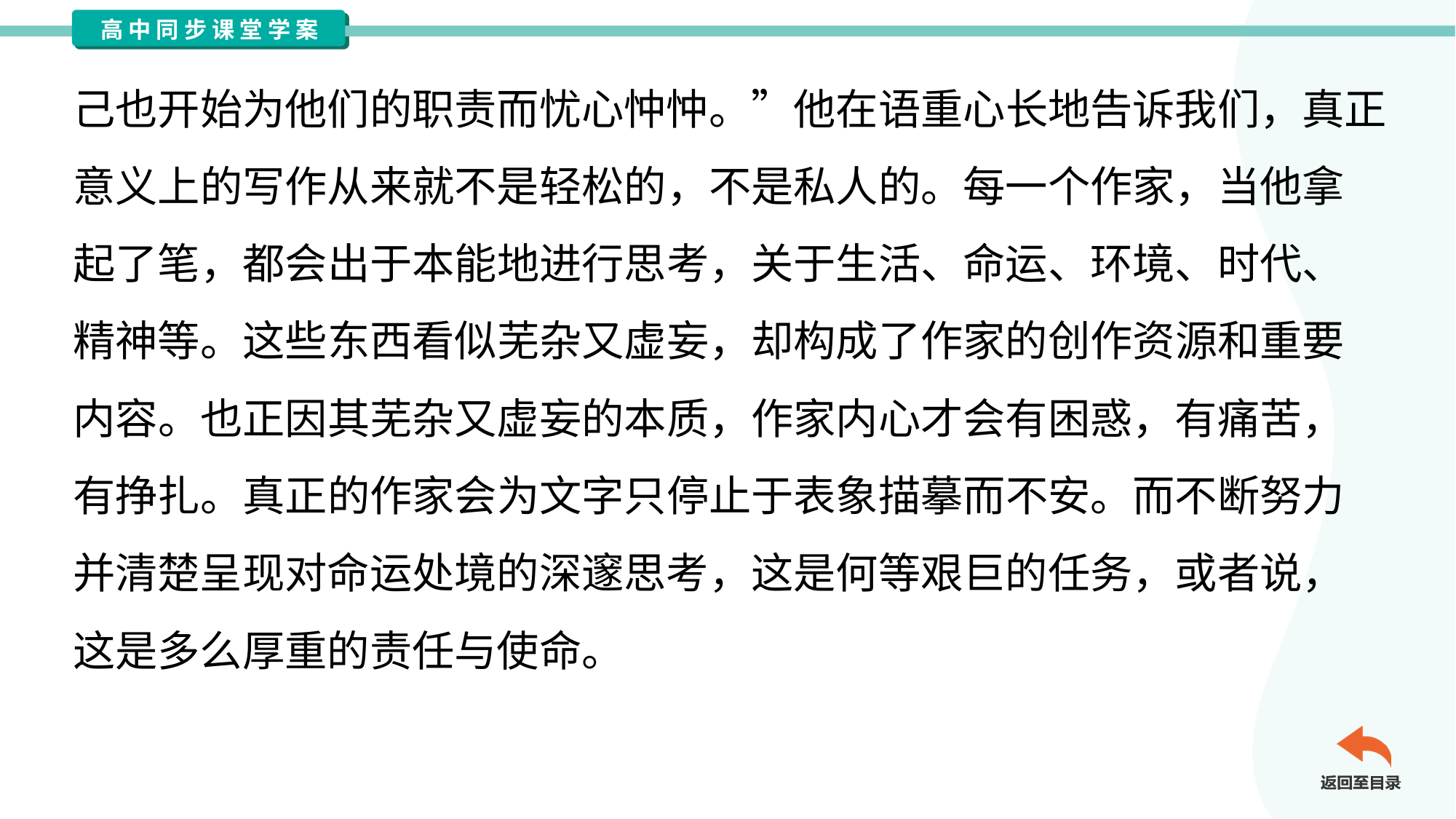

己也开始为他们的职责而忧心忡忡。”他在语重心长地告诉我们，真正
意义上的写作从来就不是轻松的，不是私人的。每一个作家，当他拿
起了笔，都会出于本能地进行思考，关于生活、命运、环境、时代、
精神等。这些东西看似芜杂又虚妄，却构成了作家的创作资源和重要
内容。也正因其芜杂又虚妄的本质，作家内心才会有困惑，有痛苦，
有挣扎。真正的作家会为文字只停止于表象描摹而不安。而不断努力
并清楚呈现对命运处境的深邃思考，这是何等艰巨的任务，或者说，
这是多么厚重的责任与使命。